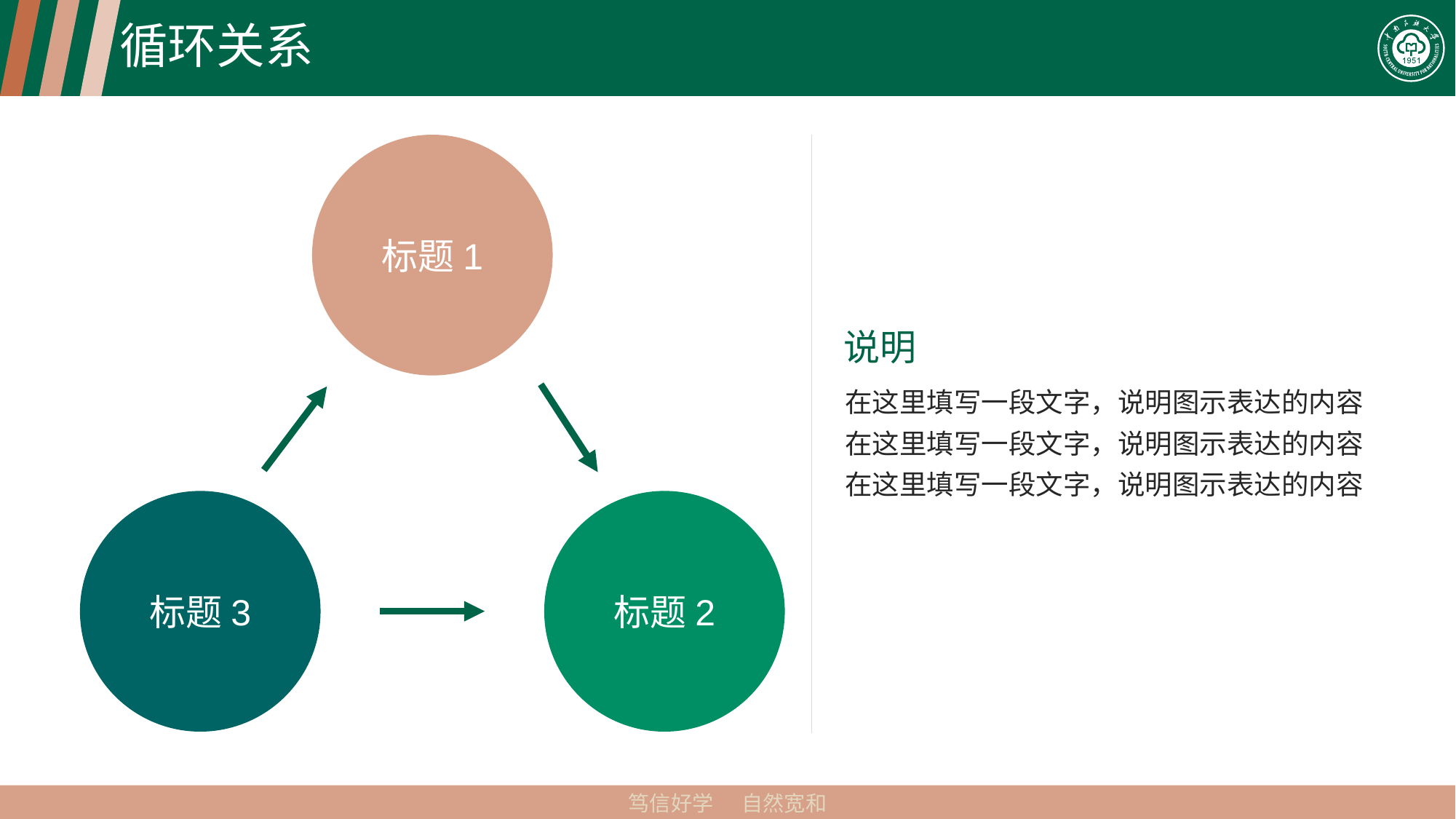

# 循环关系
标题1
标题3
标题2
说明
在这里填写一段文字，说明图示表达的内容
在这里填写一段文字，说明图示表达的内容
在这里填写一段文字，说明图示表达的内容